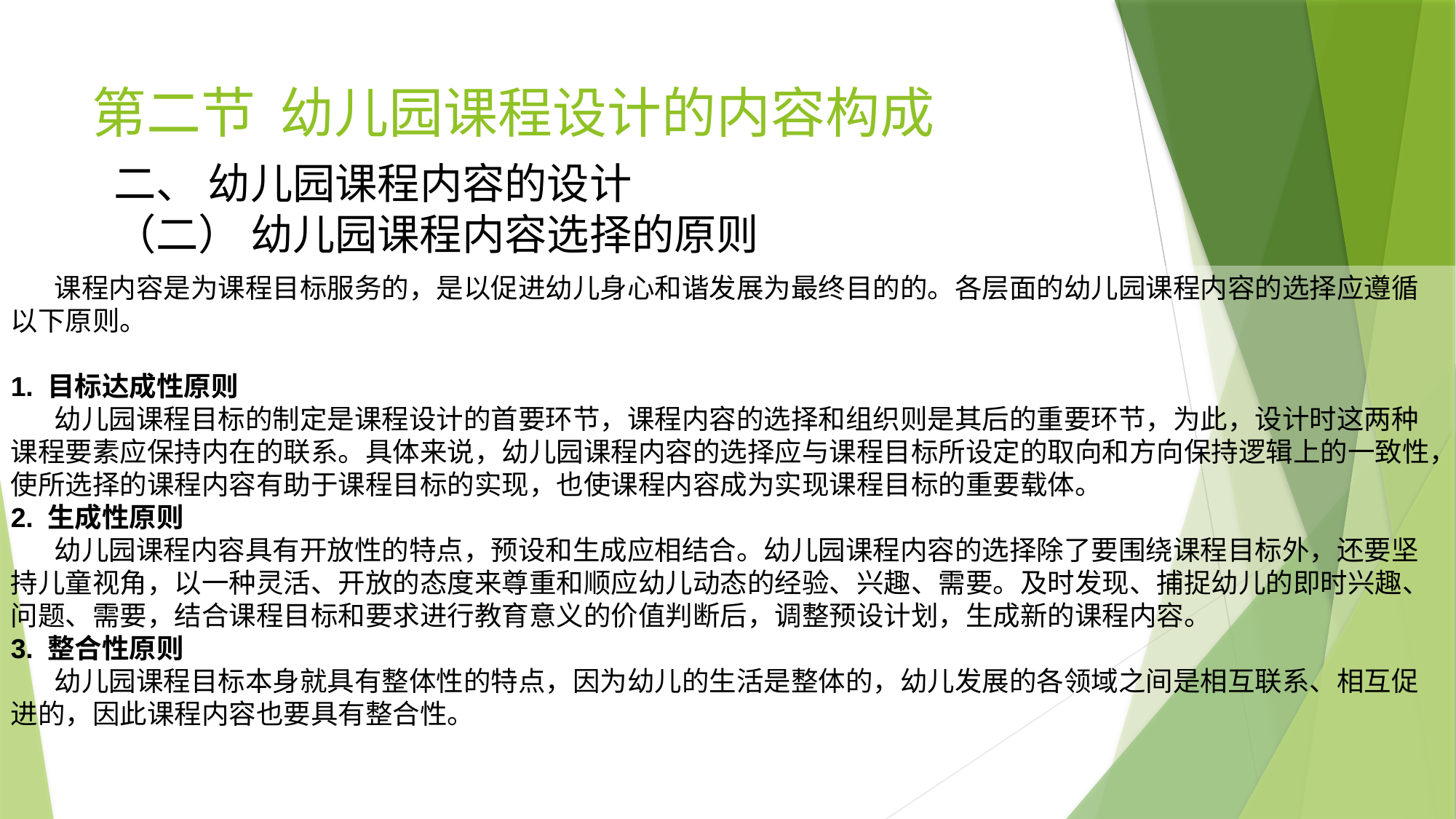

# 第二节  幼儿园课程设计的内容构成
二、 幼儿园课程内容的设计
（二） 幼儿园课程内容选择的原则
      课程内容是为课程目标服务的，是以促进幼儿身心和谐发展为最终目的的。各层面的幼儿园课程内容的选择应遵循以下原则。

1. 目标达成性原则
      幼儿园课程目标的制定是课程设计的首要环节，课程内容的选择和组织则是其后的重要环节，为此，设计时这两种课程要素应保持内在的联系。具体来说，幼儿园课程内容的选择应与课程目标所设定的取向和方向保持逻辑上的一致性，使所选择的课程内容有助于课程目标的实现，也使课程内容成为实现课程目标的重要载体。
2. 生成性原则
      幼儿园课程内容具有开放性的特点，预设和生成应相结合。幼儿园课程内容的选择除了要围绕课程目标外，还要坚持儿童视角，以一种灵活、开放的态度来尊重和顺应幼儿动态的经验、兴趣、需要。及时发现、捕捉幼儿的即时兴趣、问题、需要，结合课程目标和要求进行教育意义的价值判断后，调整预设计划，生成新的课程内容。
3. 整合性原则
      幼儿园课程目标本身就具有整体性的特点，因为幼儿的生活是整体的，幼儿发展的各领域之间是相互联系、相互促进的，因此课程内容也要具有整合性。